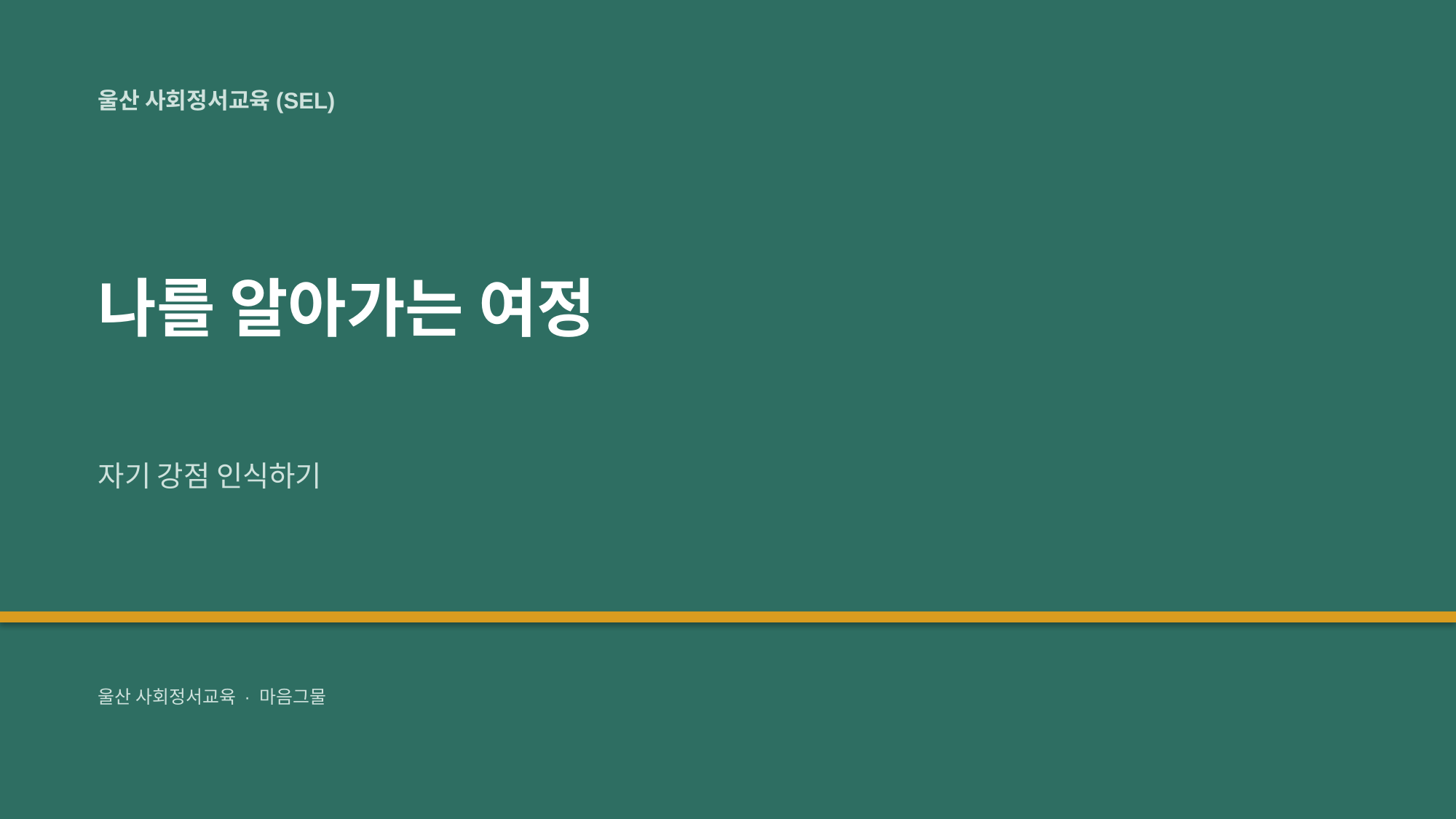

울산 사회정서교육(SEL)
나를 알아가는 여정
자기 강점 인식하기

울산 사회정서교육 · 마음그물